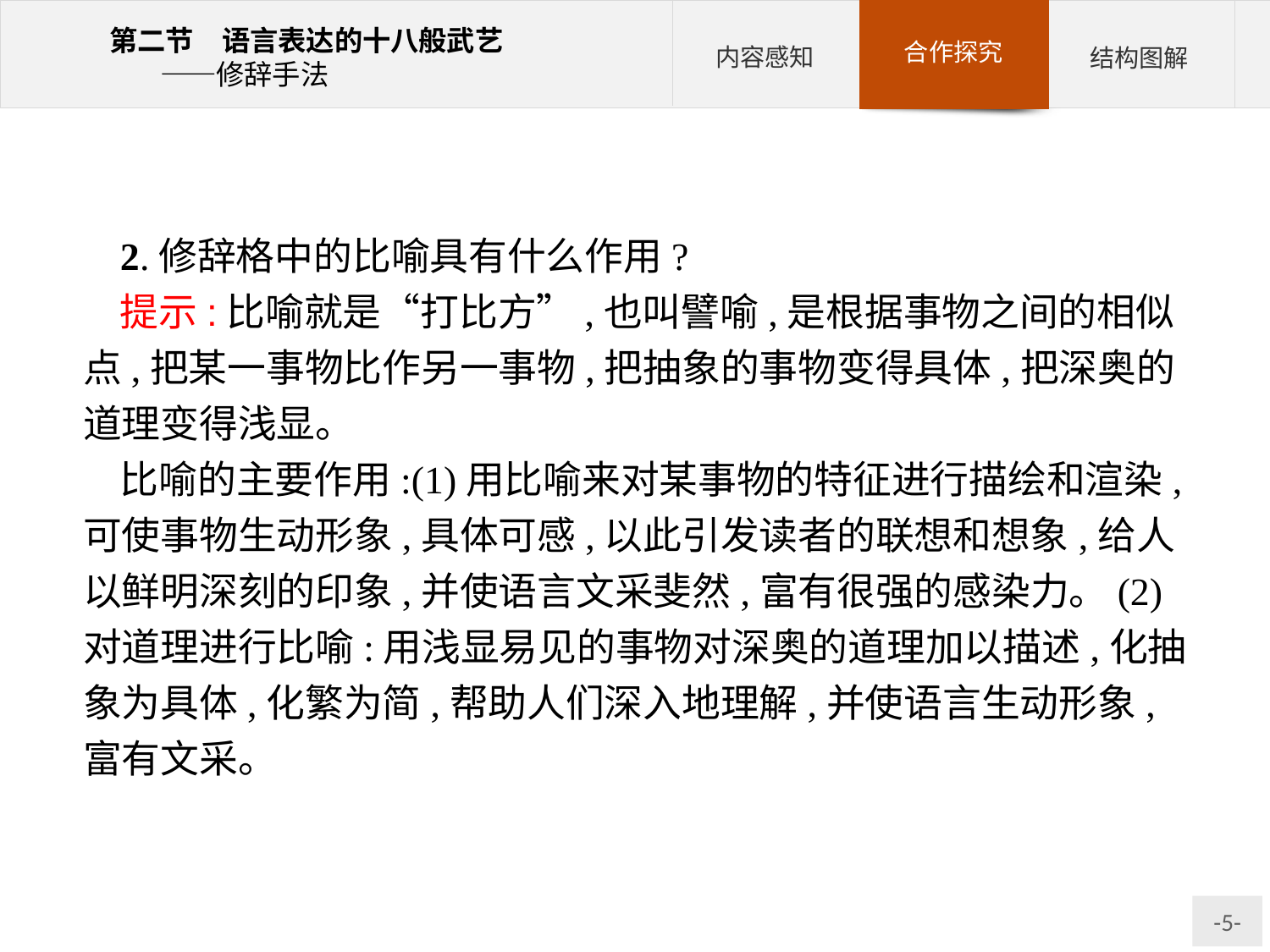

2.修辞格中的比喻具有什么作用?
提示:比喻就是“打比方”,也叫譬喻,是根据事物之间的相似点,把某一事物比作另一事物,把抽象的事物变得具体,把深奥的道理变得浅显。
比喻的主要作用:(1)用比喻来对某事物的特征进行描绘和渲染,可使事物生动形象,具体可感,以此引发读者的联想和想象,给人以鲜明深刻的印象,并使语言文采斐然,富有很强的感染力。(2)对道理进行比喻:用浅显易见的事物对深奥的道理加以描述,化抽象为具体,化繁为简,帮助人们深入地理解,并使语言生动形象,富有文采。